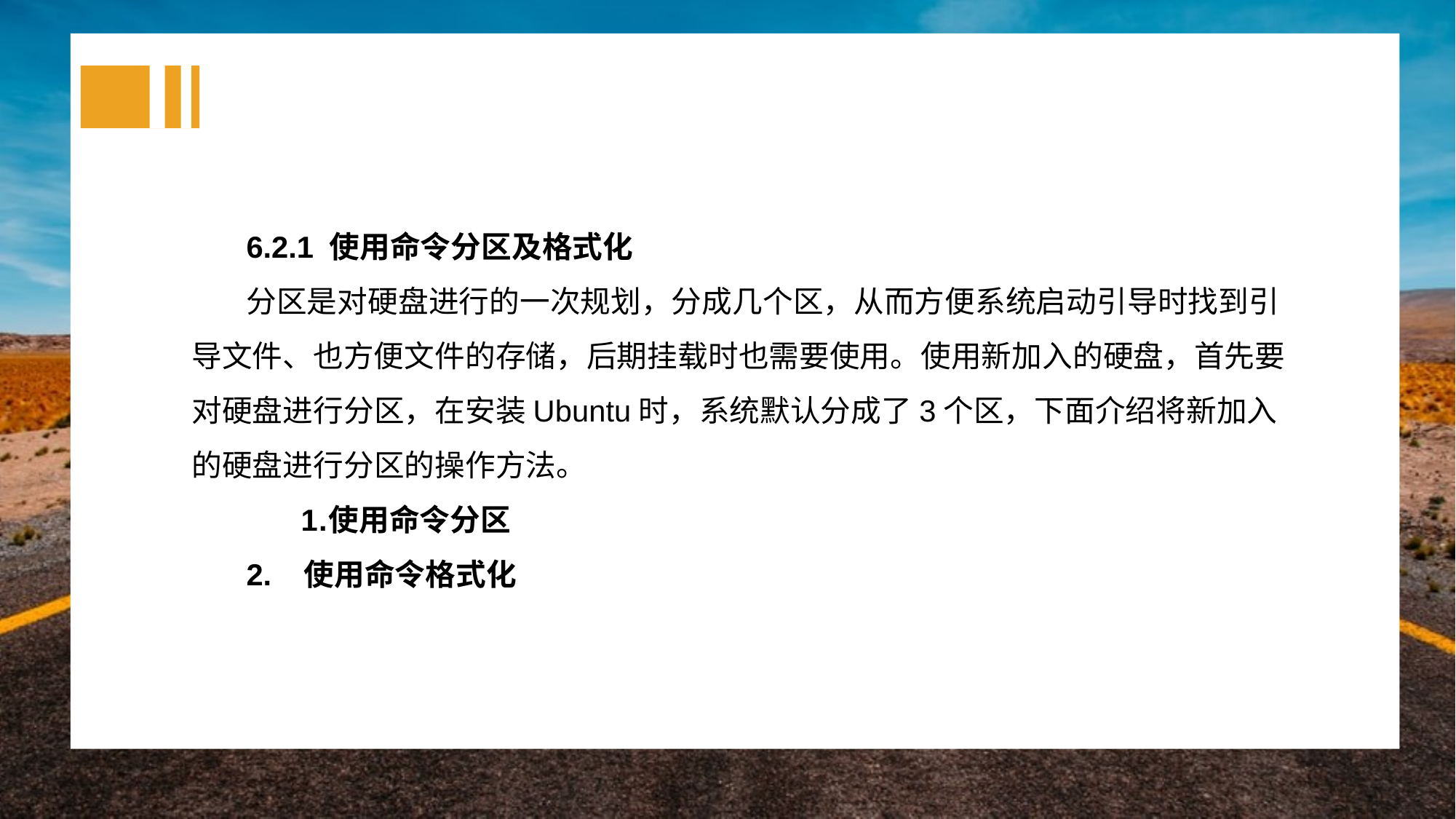

6.2.1 使用命令分区及格式化
分区是对硬盘进行的一次规划，分成几个区，从而方便系统启动引导时找到引导文件、也方便文件的存储，后期挂载时也需要使用。使用新加入的硬盘，首先要对硬盘进行分区，在安装Ubuntu时，系统默认分成了3个区，下面介绍将新加入的硬盘进行分区的操作方法。
使用命令分区
2.   使用命令格式化